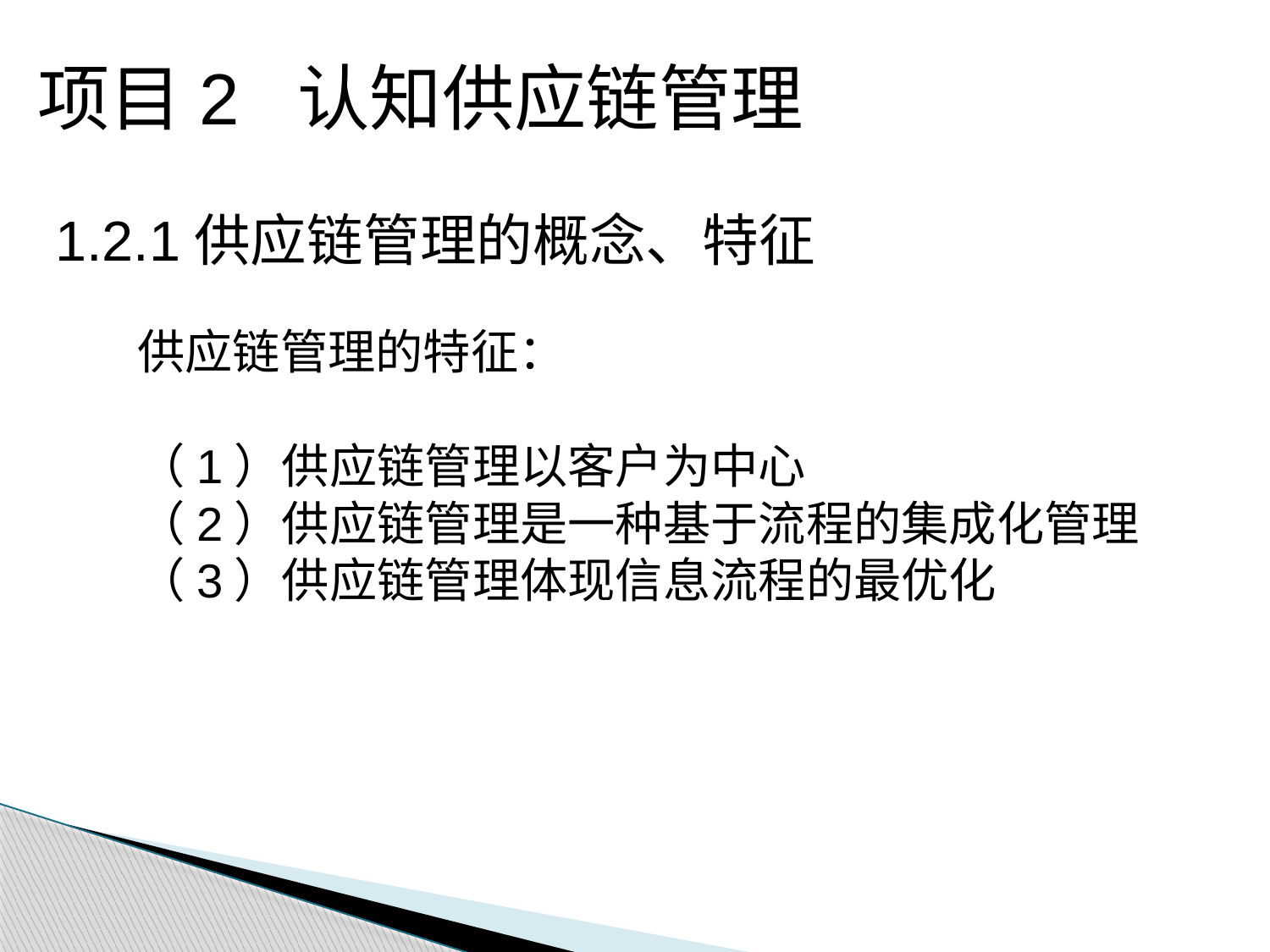

项目2  认知供应链管理
1.2.1供应链管理的概念、特征
供应链管理的特征：

（1）供应链管理以客户为中心
（2）供应链管理是一种基于流程的集成化管理
（3）供应链管理体现信息流程的最优化